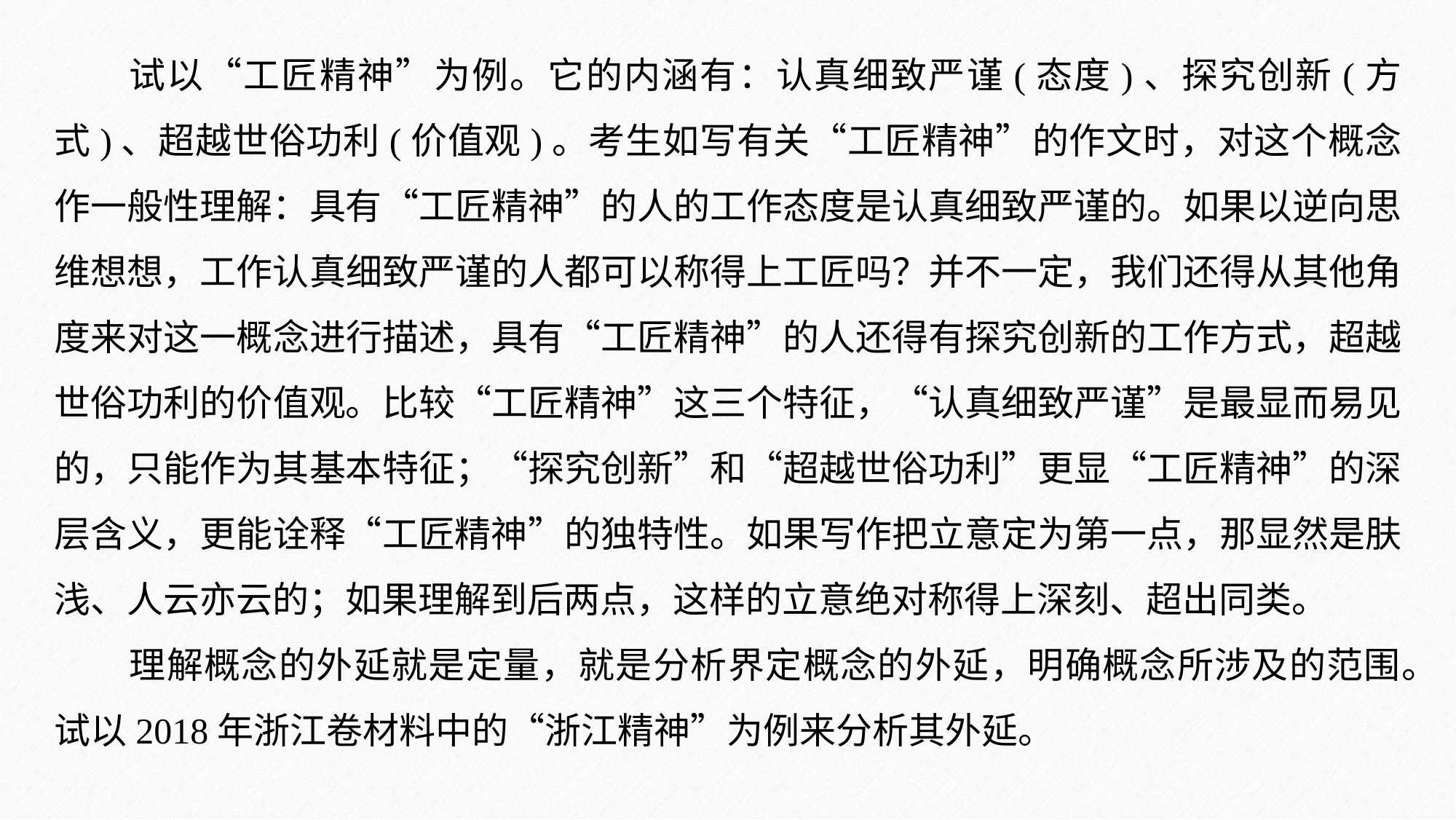

试以“工匠精神”为例。它的内涵有：认真细致严谨(态度)、探究创新(方式)、超越世俗功利(价值观)。考生如写有关“工匠精神”的作文时，对这个概念作一般性理解：具有“工匠精神”的人的工作态度是认真细致严谨的。如果以逆向思维想想，工作认真细致严谨的人都可以称得上工匠吗？并不一定，我们还得从其他角度来对这一概念进行描述，具有“工匠精神”的人还得有探究创新的工作方式，超越世俗功利的价值观。比较“工匠精神”这三个特征，“认真细致严谨”是最显而易见的，只能作为其基本特征；“探究创新”和“超越世俗功利”更显“工匠精神”的深层含义，更能诠释“工匠精神”的独特性。如果写作把立意定为第一点，那显然是肤浅、人云亦云的；如果理解到后两点，这样的立意绝对称得上深刻、超出同类。
理解概念的外延就是定量，就是分析界定概念的外延，明确概念所涉及的范围。试以2018年浙江卷材料中的“浙江精神”为例来分析其外延。